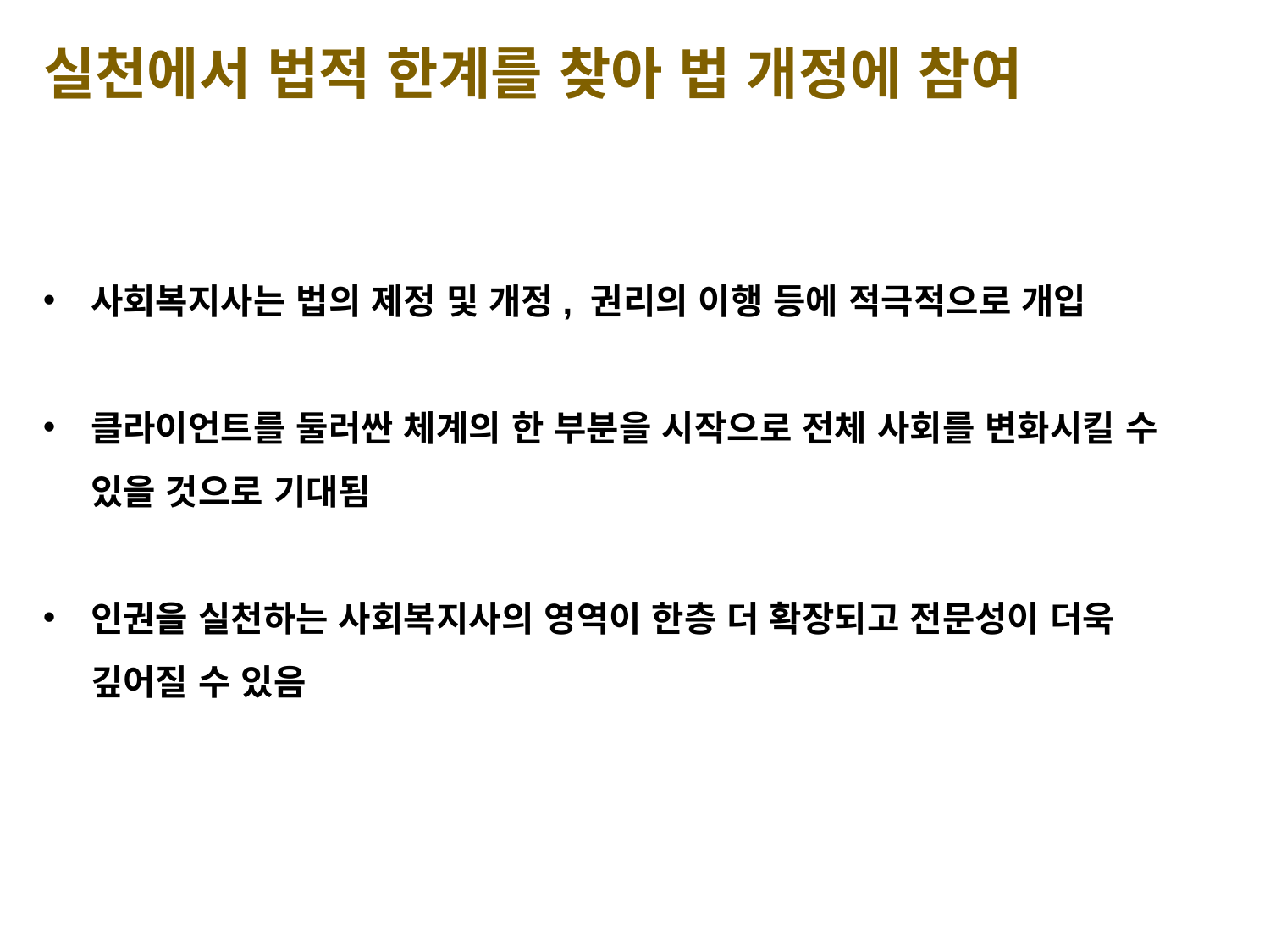

실천에서 법적 한계를 찾아 법 개정에 참여

사회복지사는 법의 제정 및 개정, 권리의 이행 등에 적극적으로 개입

클라이언트를 둘러싼 체계의 한 부분을 시작으로 전체 사회를 변화시킬 수 있을 것으로 기대됨

인권을 실천하는 사회복지사의 영역이 한층 더 확장되고 전문성이 더욱 깊어질 수 있음